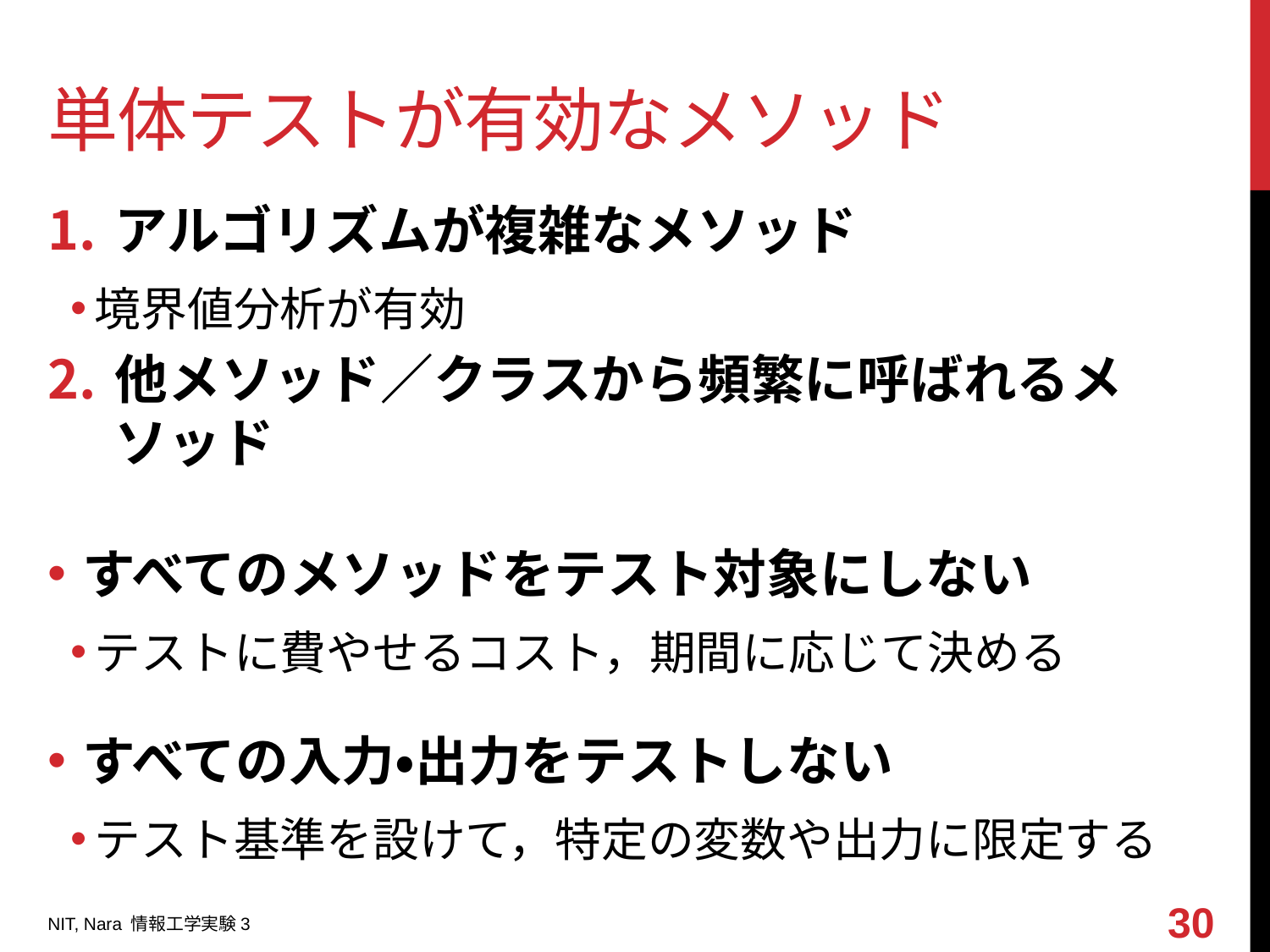

# 単体テストが有効なメソッド
アルゴリズムが複雑なメソッド
境界値分析が有効
他メソッド／クラスから頻繁に呼ばれるメソッド

すべてのメソッドをテスト対象にしない
テストに費やせるコスト，期間に応じて決める

すべての入力・出力をテストしない
テスト基準を設けて，特定の変数や出力に限定する
30
NIT, Nara 情報工学実験3